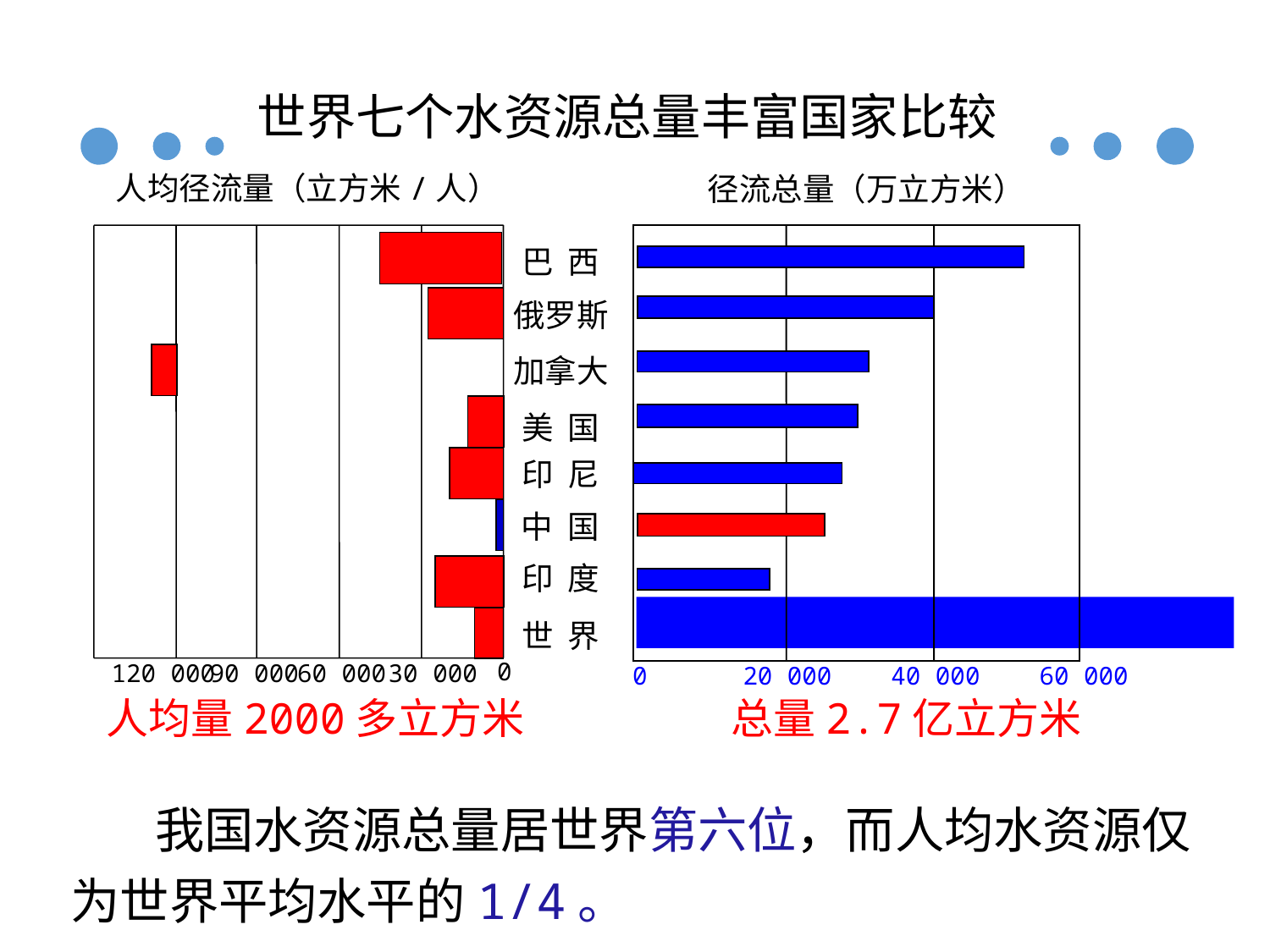

世界七个水资源总量丰富国家比较
人均径流量（立方米/人）
径流总量（万立方米）

巴  西

俄罗斯

加拿大

美  国

印  尼

中  国

印  度

世  界
0
120 000
90 000
60 000
30 000
0
20 000
40 000
60 000
人均量2000多立方米
总量2.7亿立方米
　　我国水资源总量居世界第六位，而人均水资源仅为世界平均水平的1/4。